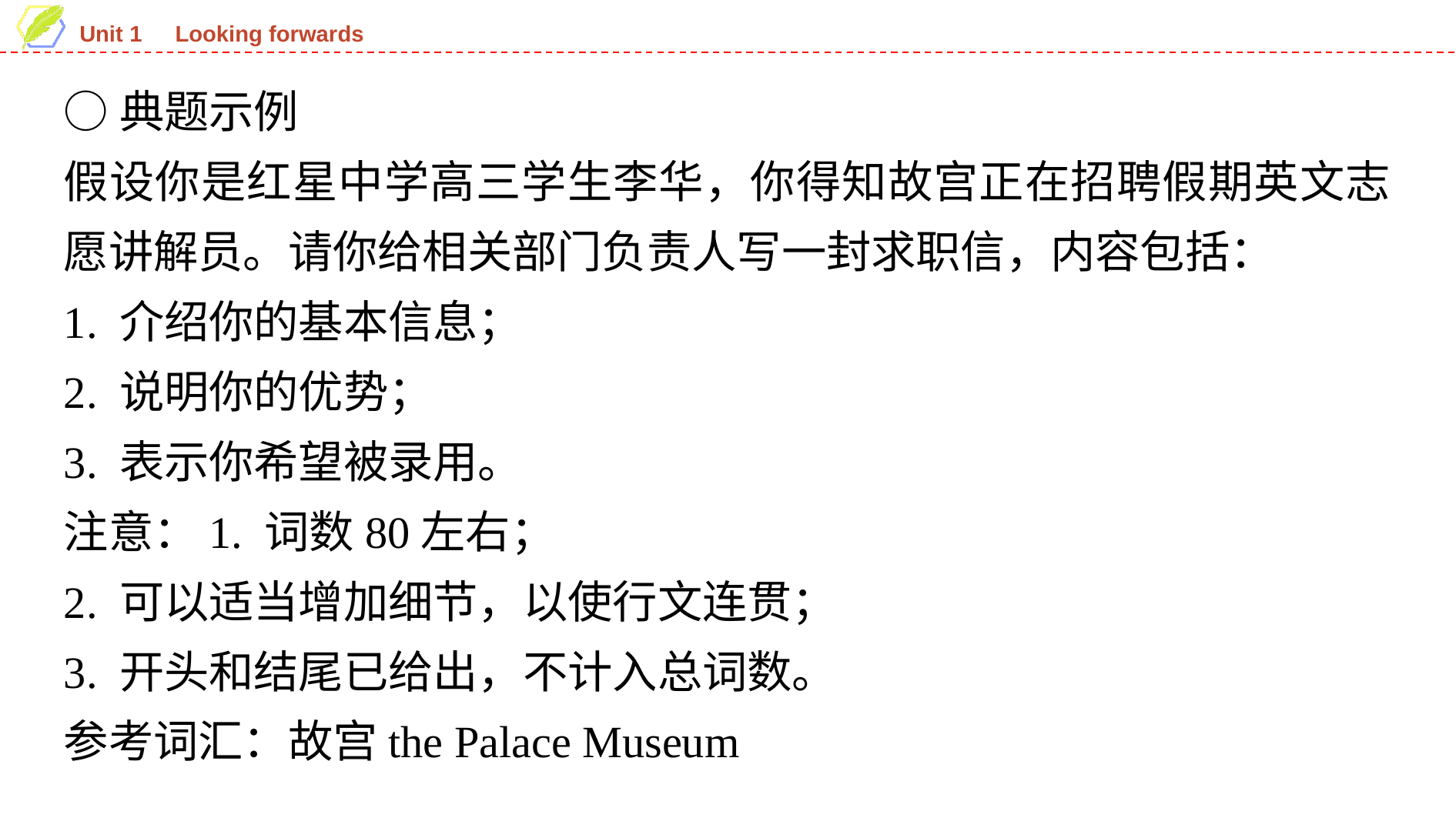

○典题示例
假设你是红星中学高三学生李华，你得知故宫正在招聘假期英文志愿讲解员。请你给相关部门负责人写一封求职信，内容包括：
1. 介绍你的基本信息；
2. 说明你的优势；
3. 表示你希望被录用。
注意：1. 词数80左右；
2. 可以适当增加细节，以使行文连贯；
3. 开头和结尾已给出，不计入总词数。
参考词汇：故宫the Palace Museum